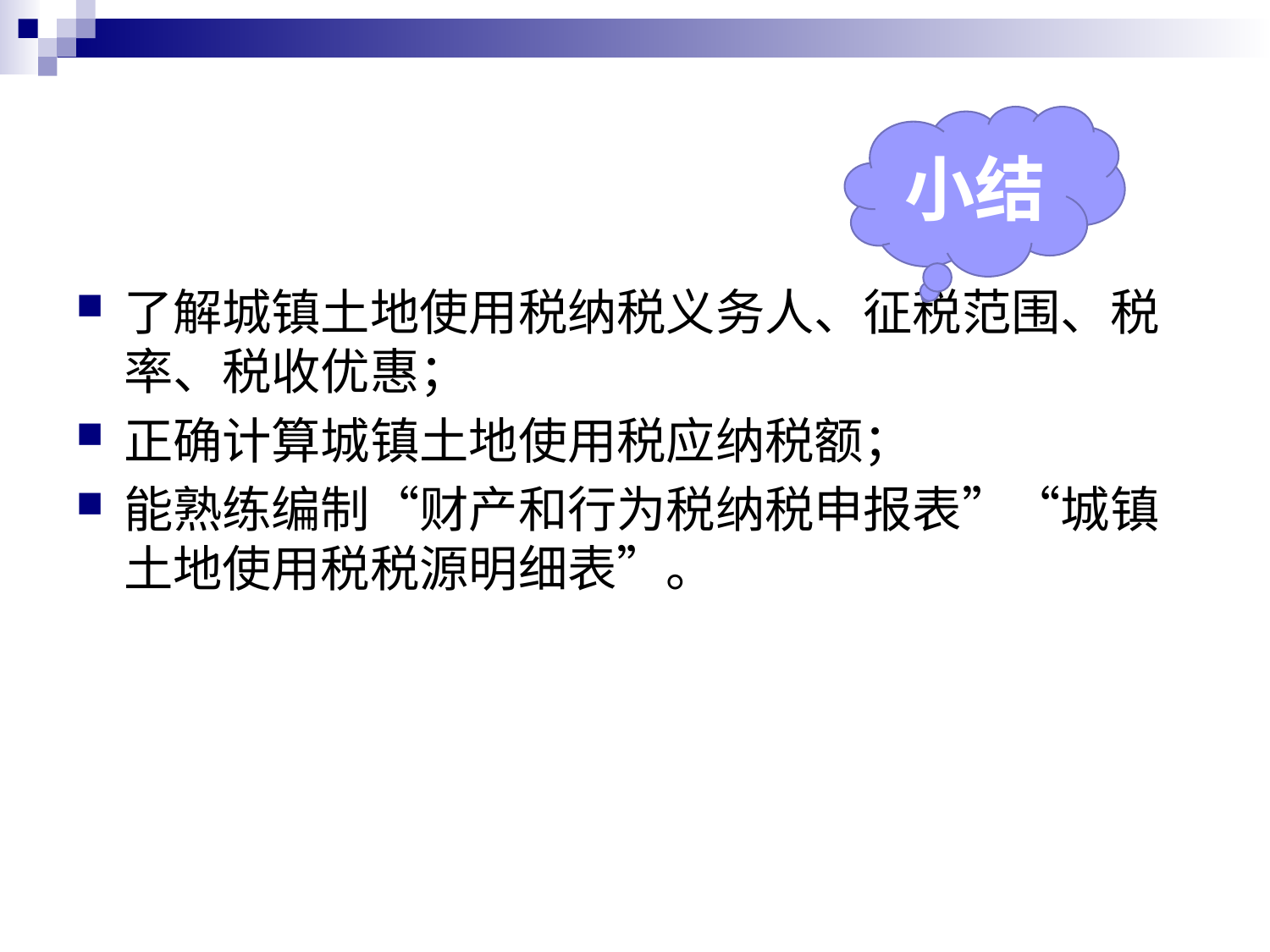

#
小结
了解城镇土地使用税纳税义务人、征税范围、税率、税收优惠；
正确计算城镇土地使用税应纳税额；
能熟练编制“财产和行为税纳税申报表”“城镇土地使用税税源明细表”。